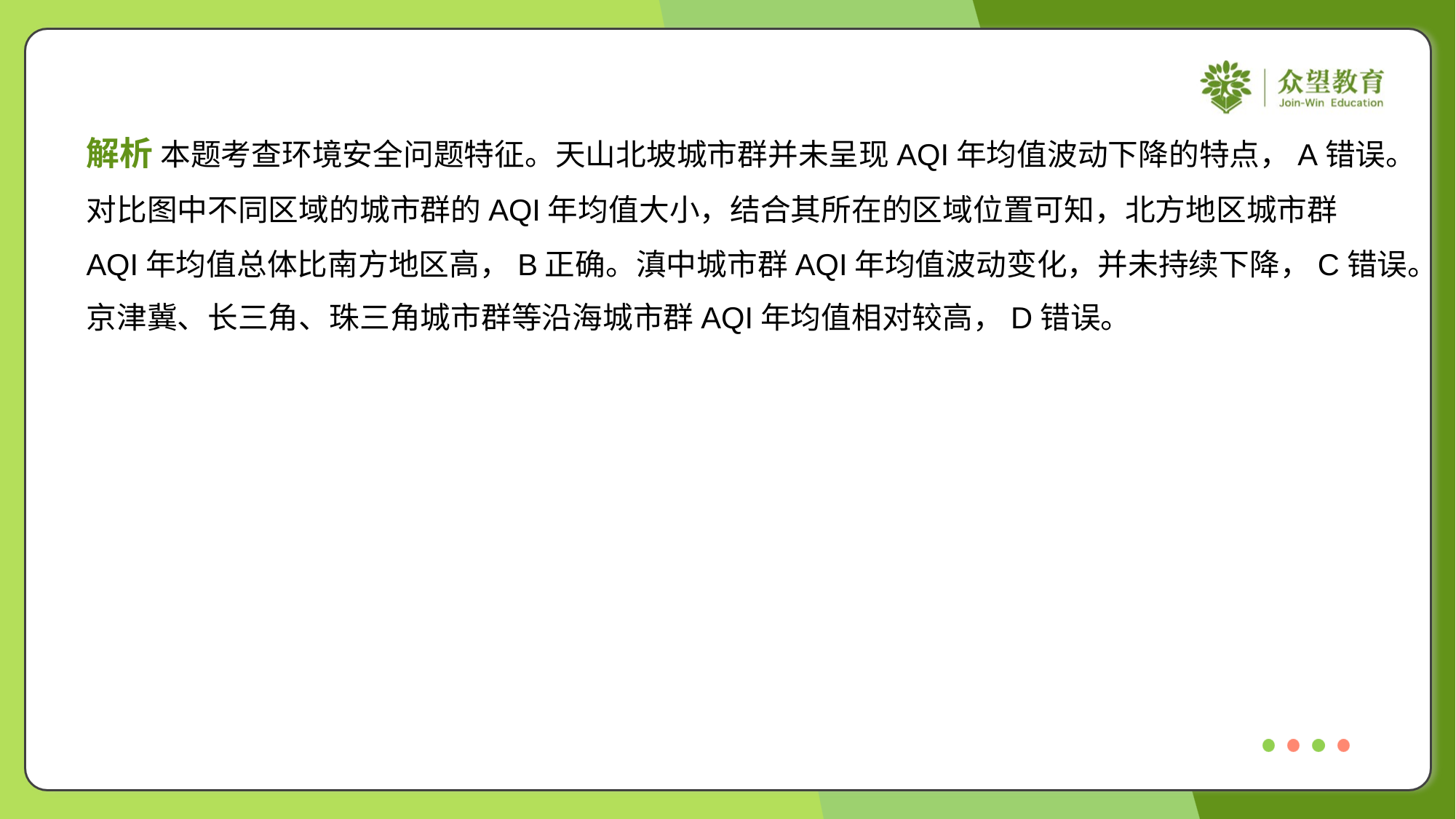

解析 本题考查环境安全问题特征。天山北坡城市群并未呈现AQI年均值波动下降的特点，A错误。
对比图中不同区域的城市群的AQI年均值大小，结合其所在的区域位置可知，北方地区城市群
AQI年均值总体比南方地区高，B正确。滇中城市群AQI年均值波动变化，并未持续下降，C错误。
京津冀、长三角、珠三角城市群等沿海城市群AQI年均值相对较高，D错误。